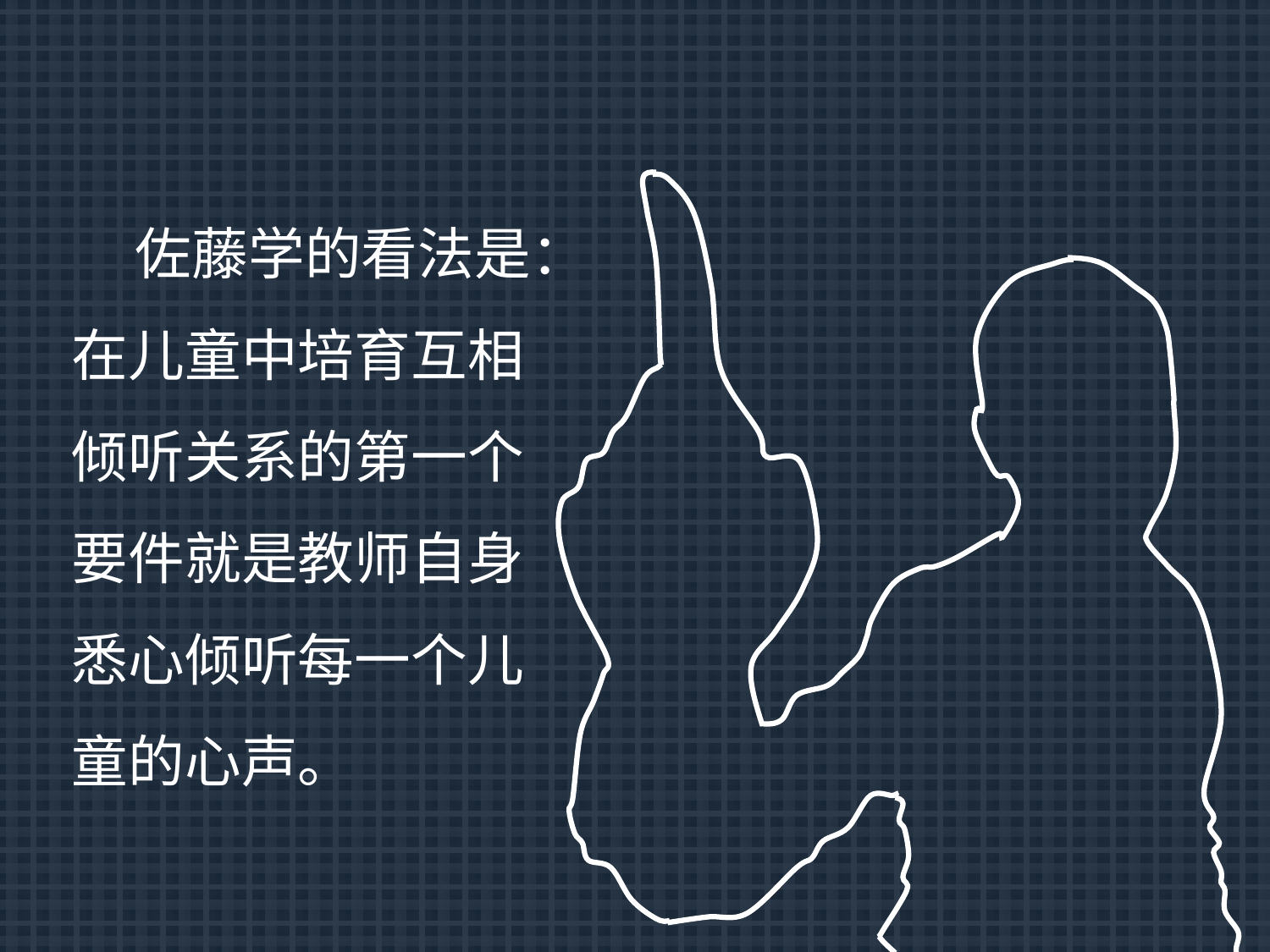

佐藤学的看法是：在儿童中培育互相倾听关系的第一个要件就是教师自身悉心倾听每一个儿童的心声。